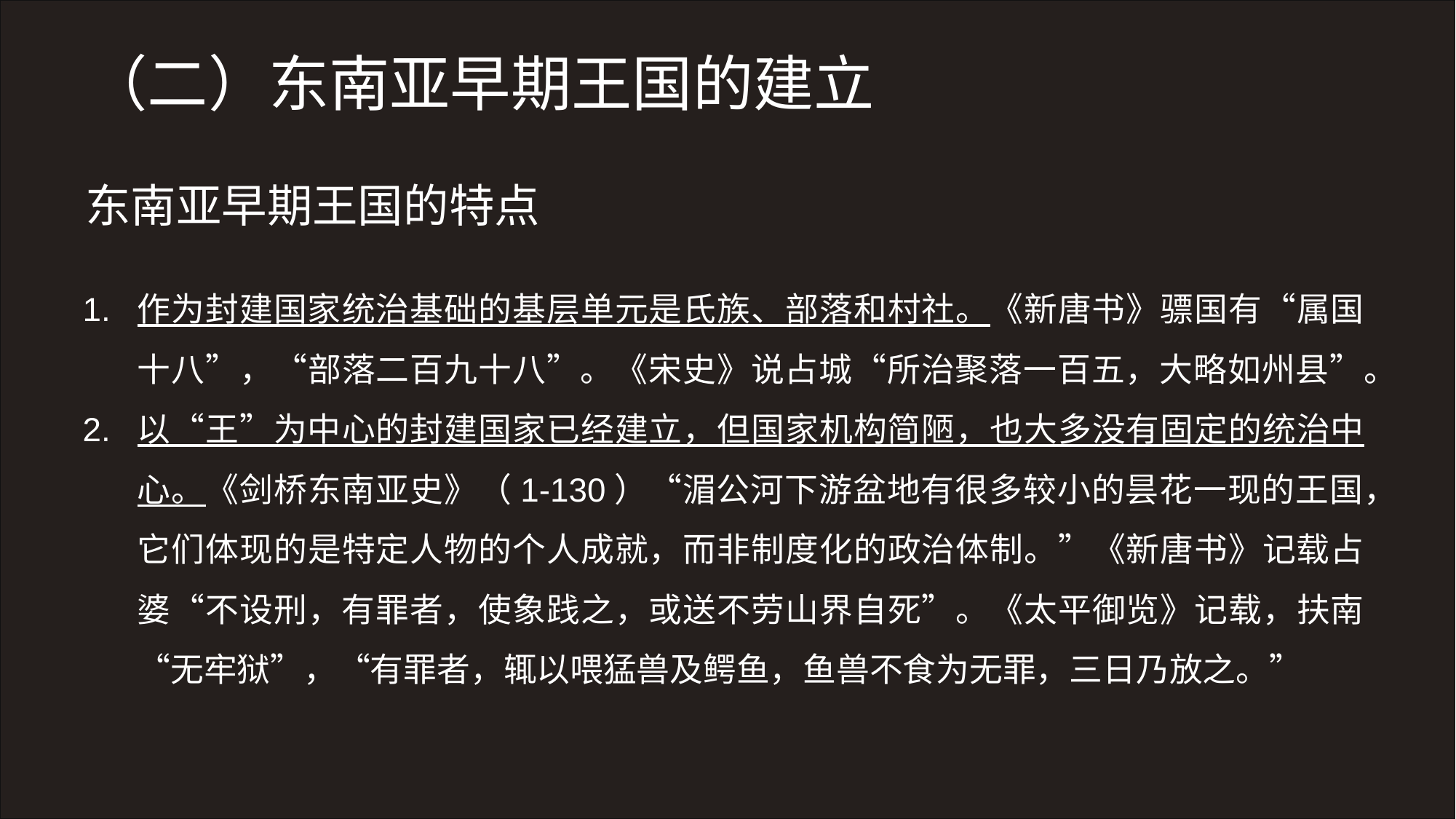

（二）东南亚早期王国的建立
东南亚早期王国的特点
作为封建国家统治基础的基层单元是氏族、部落和村社。《新唐书》骠国有“属国十八”，“部落二百九十八”。《宋史》说占城“所治聚落一百五，大略如州县”。
以“王”为中心的封建国家已经建立，但国家机构简陋，也大多没有固定的统治中心。《剑桥东南亚史》（1-130）“湄公河下游盆地有很多较小的昙花一现的王国，它们体现的是特定人物的个人成就，而非制度化的政治体制。”《新唐书》记载占婆“不设刑，有罪者，使象践之，或送不劳山界自死”。《太平御览》记载，扶南“无牢狱”，“有罪者，辄以喂猛兽及鳄鱼，鱼兽不食为无罪，三日乃放之。”